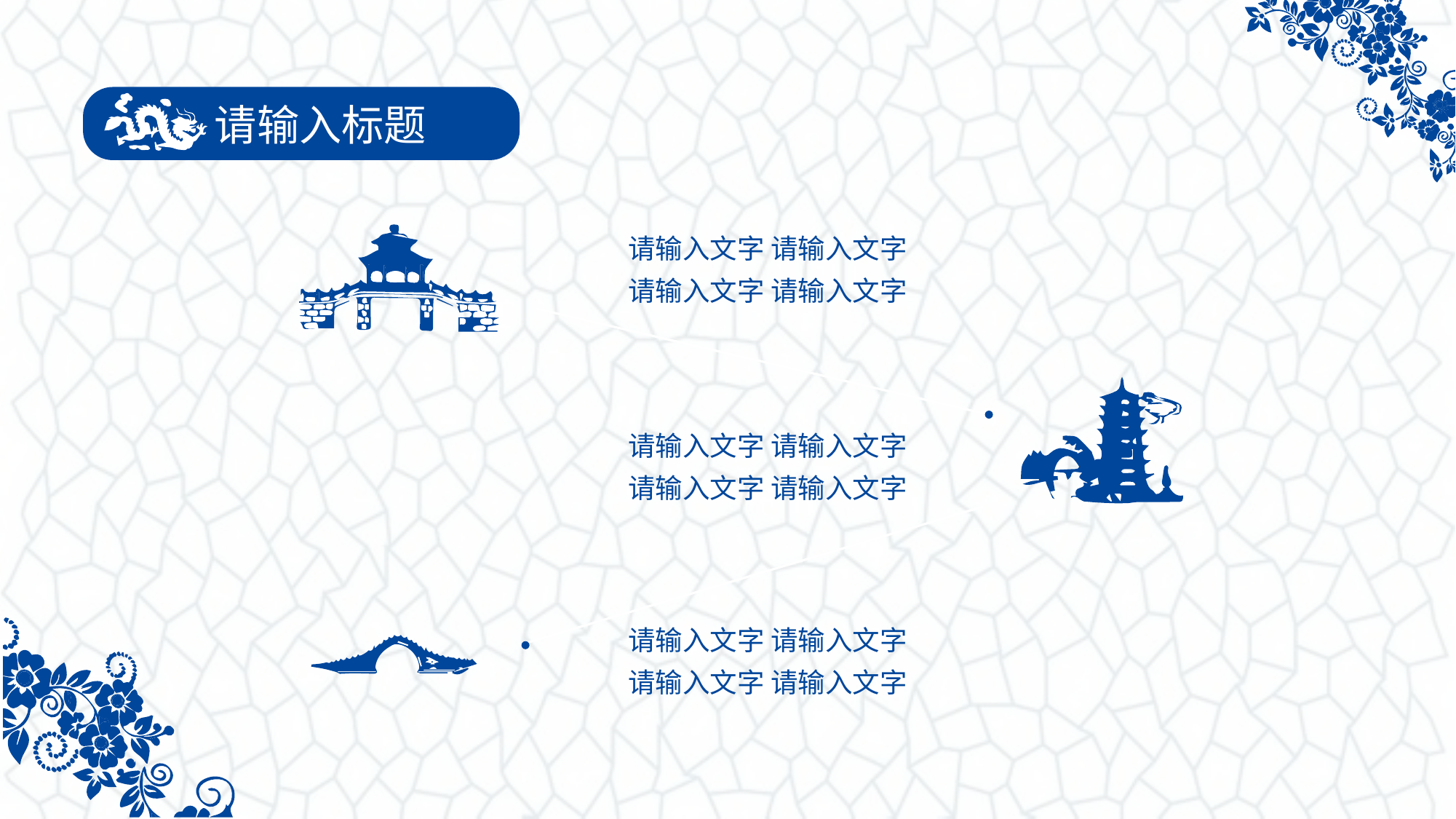

请输入标题

请输入文字 请输入文字 请输入文字 请输入文字

请输入文字 请输入文字 请输入文字 请输入文字
请输入文字 请输入文字 请输入文字 请输入文字